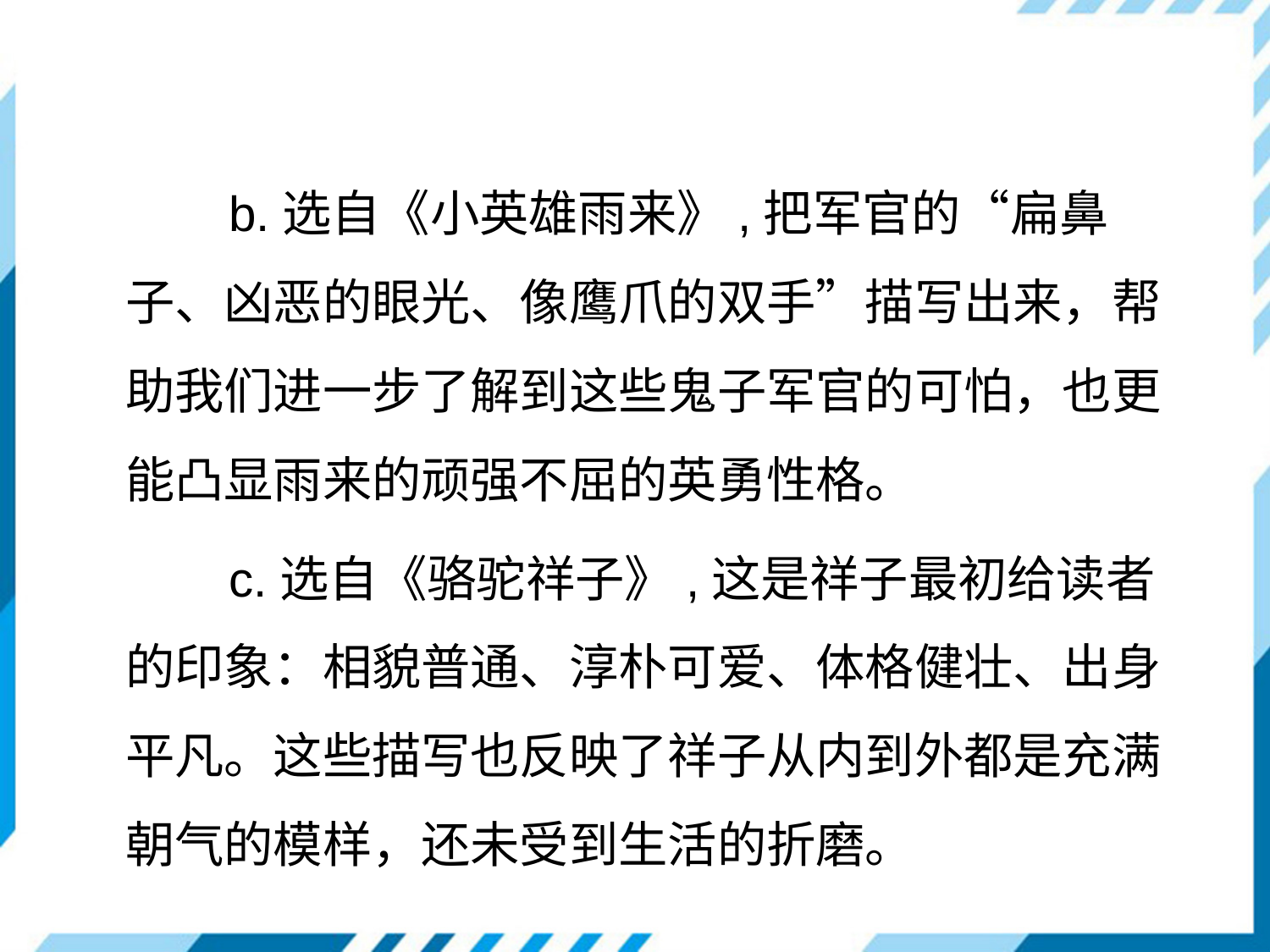

b.选自《小英雄雨来》,把军官的“扁鼻子、凶恶的眼光、像鹰爪的双手”描写出来，帮助我们进一步了解到这些鬼子军官的可怕，也更能凸显雨来的顽强不屈的英勇性格。
           c.选自《骆驼祥子》,这是祥子最初给读者的印象：相貌普通、淳朴可爱、体格健壮、出身平凡。这些描写也反映了祥子从内到外都是充满朝气的模样，还未受到生活的折磨。